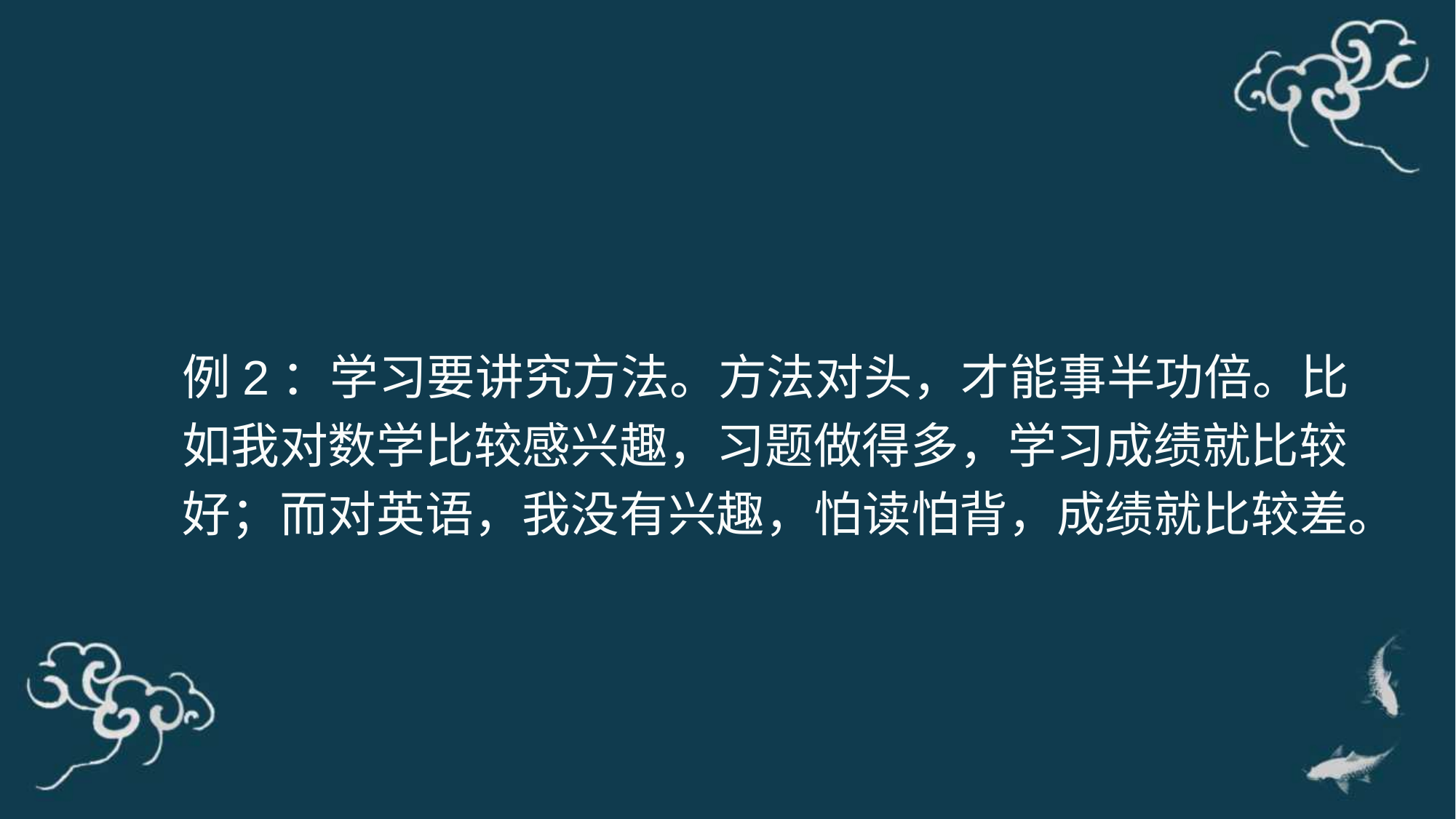

例2：学习要讲究方法。方法对头，才能事半功倍。比如我对数学比较感兴趣，习题做得多，学习成绩就比较好；而对英语，我没有兴趣，怕读怕背，成绩就比较差。